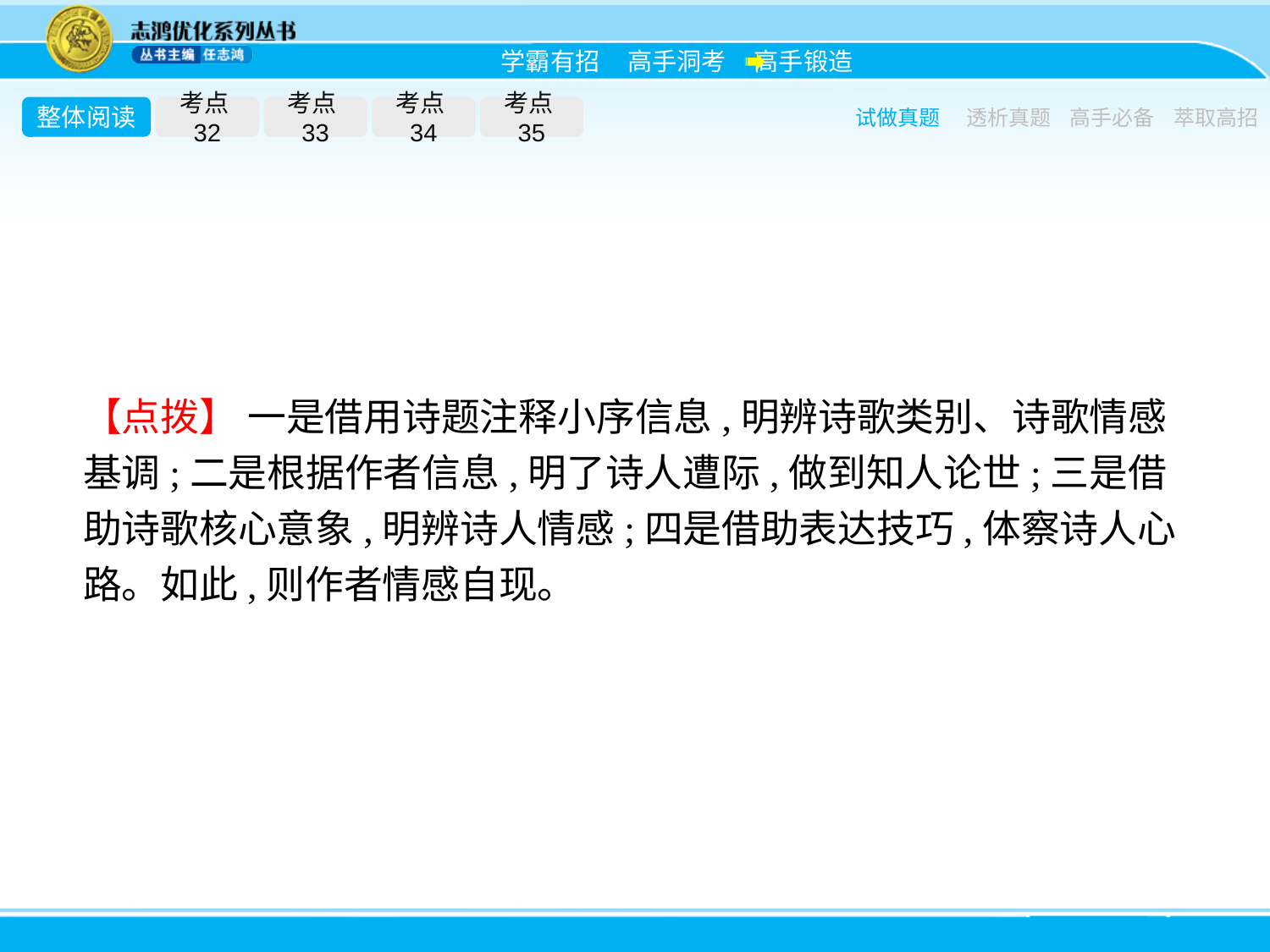

整体阅读
考点32
考点33
考点34
考点35
试做真题
透析真题
高手必备
萃取高招
【点拨】 一是借用诗题注释小序信息,明辨诗歌类别、诗歌情感基调;二是根据作者信息,明了诗人遭际,做到知人论世;三是借助诗歌核心意象,明辨诗人情感;四是借助表达技巧,体察诗人心路。如此,则作者情感自现。